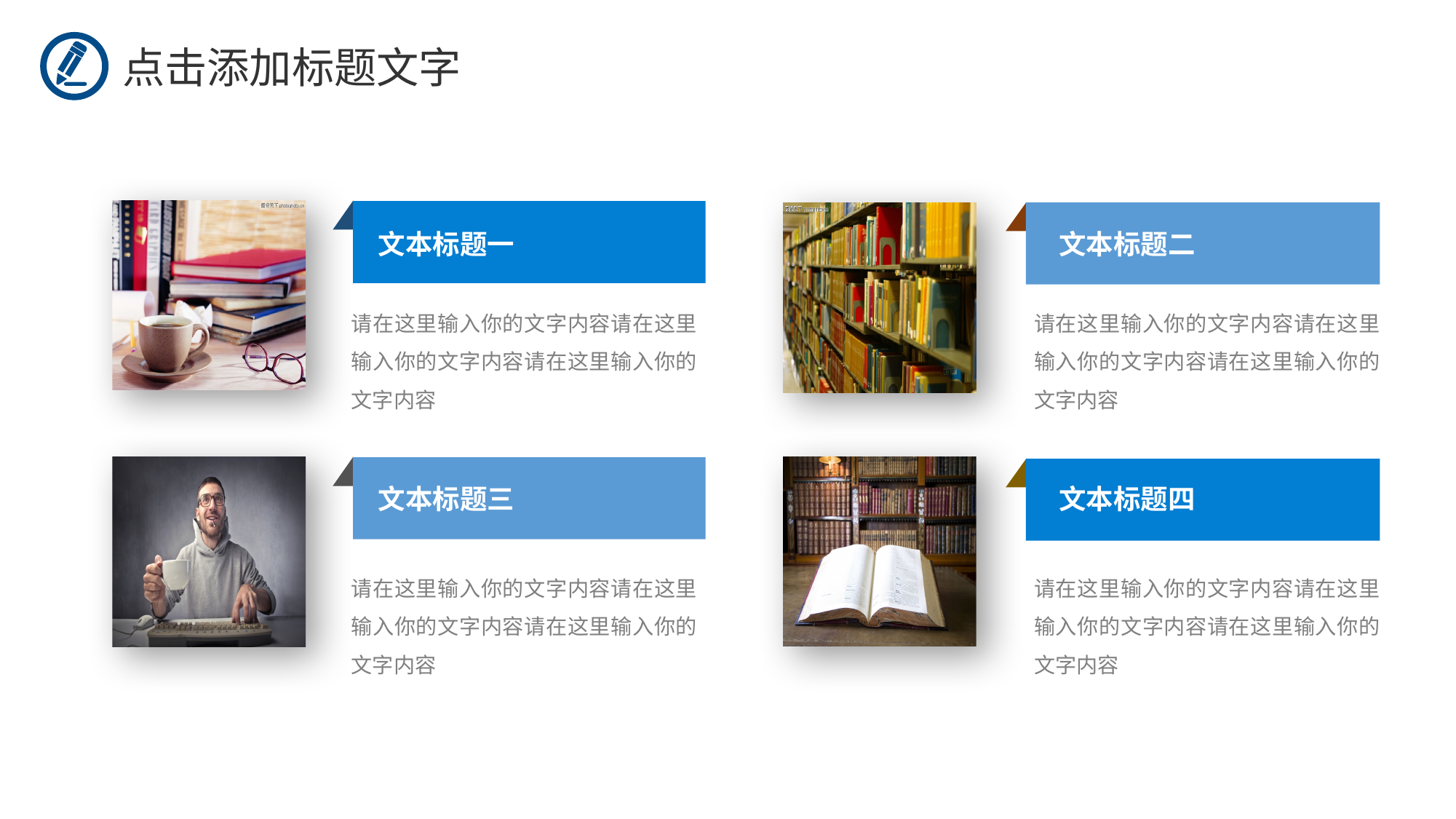

点击添加标题文字

文本标题一

文本标题二

请在这里输入你的文字内容请在这里输入你的文字内容请在这里输入你的文字内容
请在这里输入你的文字内容请在这里输入你的文字内容请在这里输入你的文字内容

文本标题三

文本标题四
请在这里输入你的文字内容请在这里输入你的文字内容请在这里输入你的文字内容
请在这里输入你的文字内容请在这里输入你的文字内容请在这里输入你的文字内容